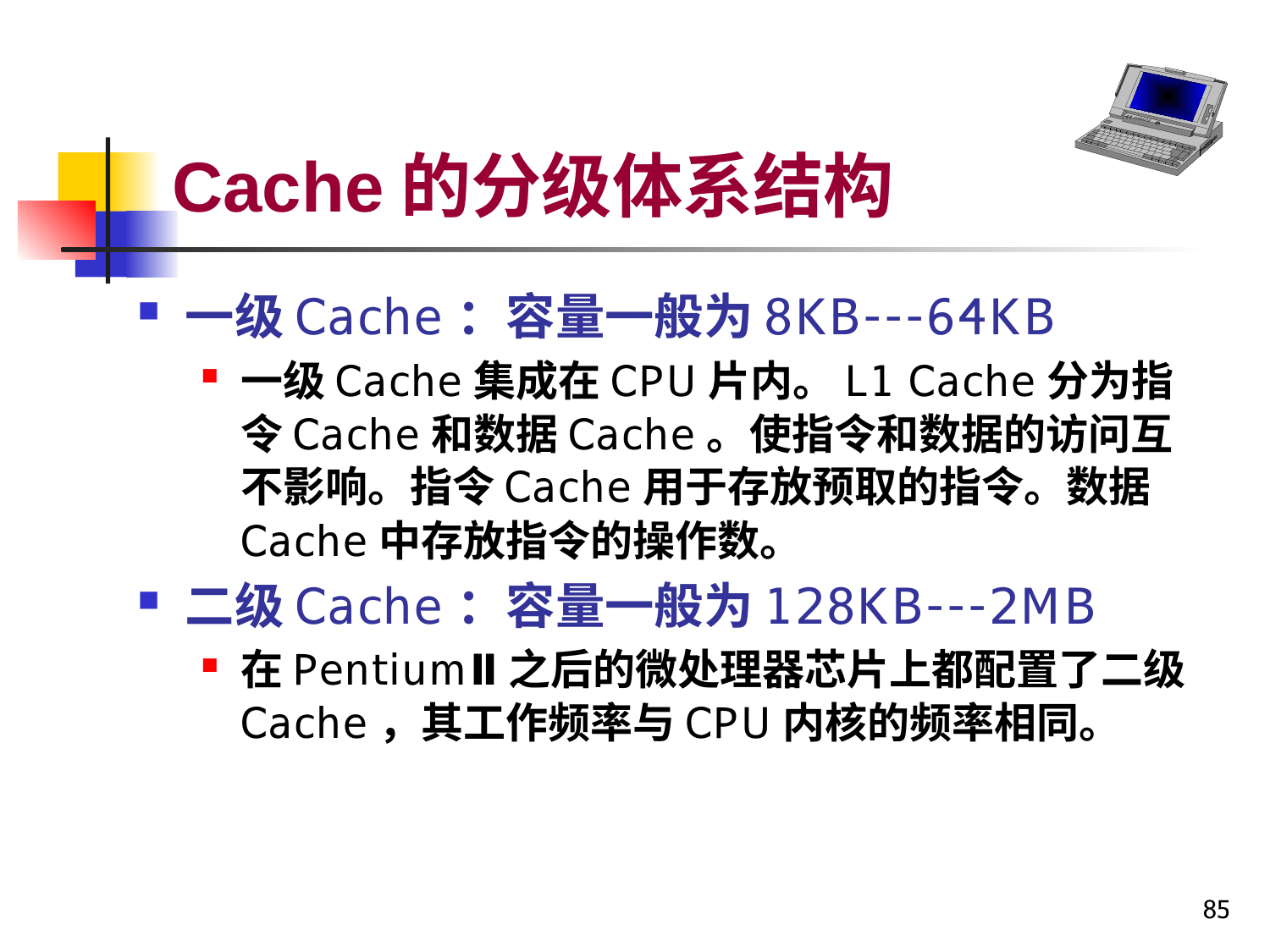

# Cache的分级体系结构
一级Cache：容量一般为8KB---64KB
一级Cache集成在CPU片内。L1 Cache分为指令Cache和数据Cache。使指令和数据的访问互不影响。指令Cache用于存放预取的指令。数据Cache中存放指令的操作数。
二级Cache：容量一般为128KB---2MB
在PentiumⅡ之后的微处理器芯片上都配置了二级Cache，其工作频率与CPU内核的频率相同。
85